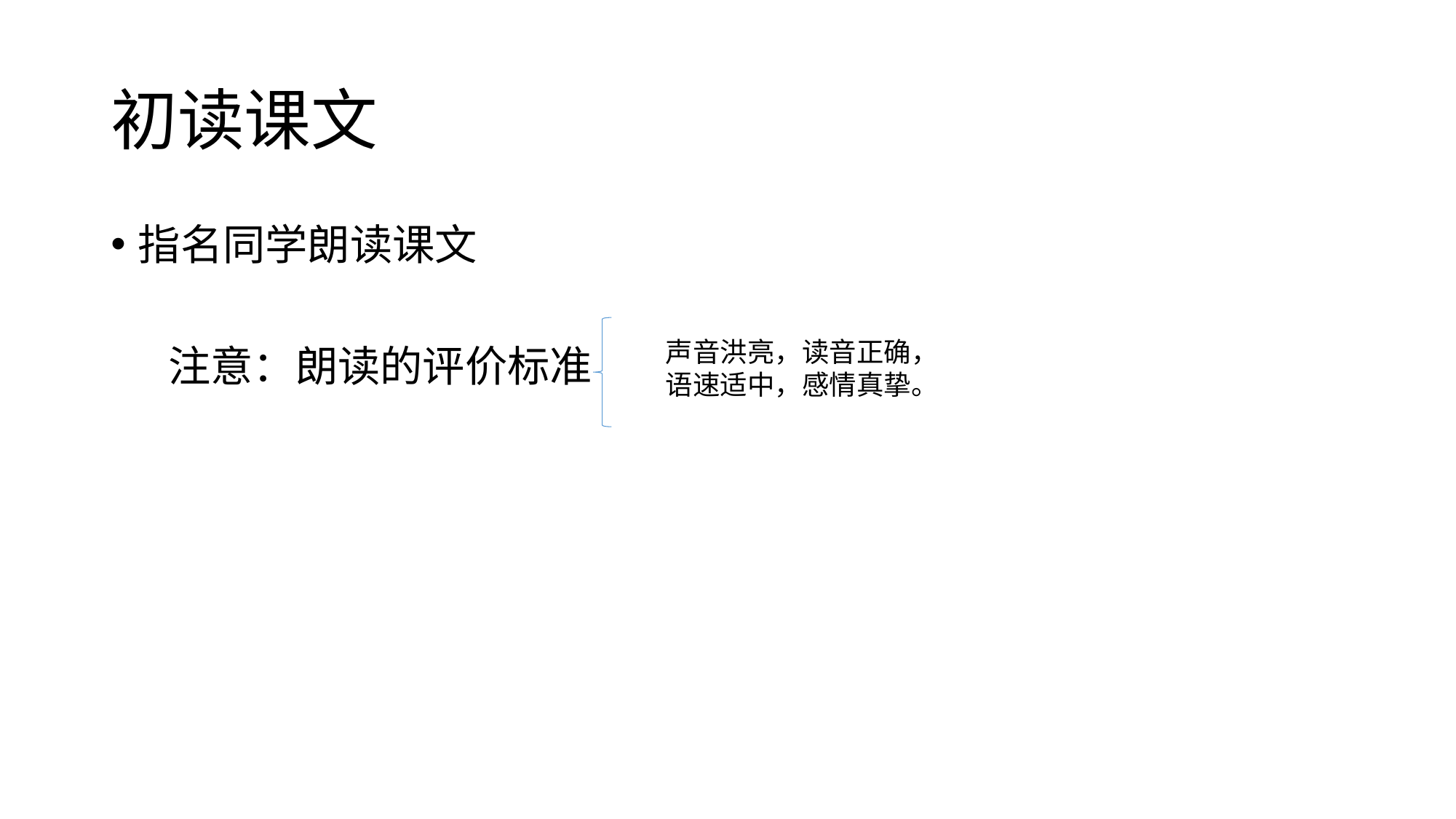

# 初读课文
指名同学朗读课文

     注意：朗读的评价标准

声音洪亮，读音正确，
语速适中，感情真挚。